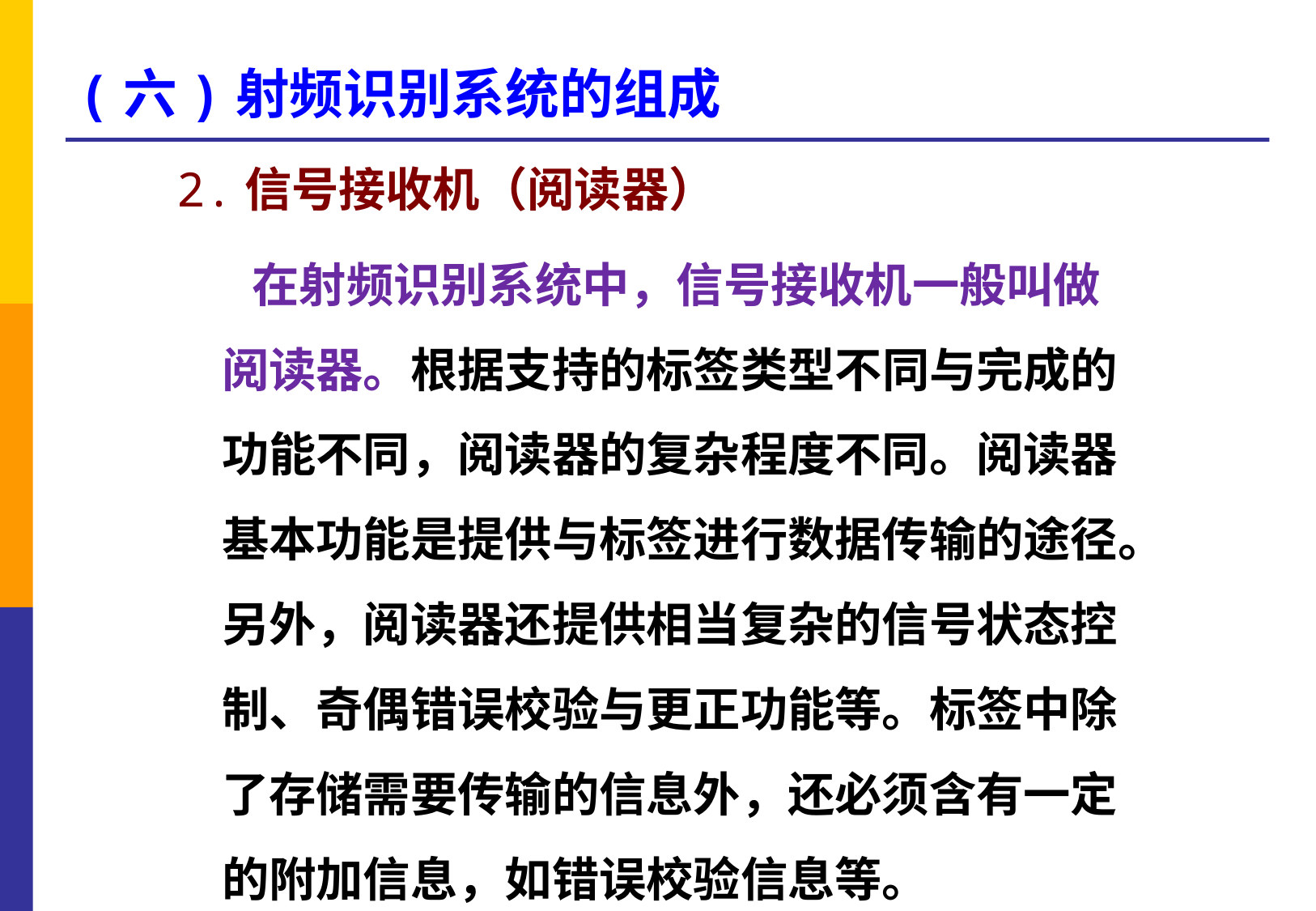

# (六)射频识别系统的组成
2.信号接收机（阅读器）
      在射频识别系统中，信号接收机一般叫做阅读器。根据支持的标签类型不同与完成的功能不同，阅读器的复杂程度不同。阅读器基本功能是提供与标签进行数据传输的途径。另外，阅读器还提供相当复杂的信号状态控制、奇偶错误校验与更正功能等。标签中除了存储需要传输的信息外，还必须含有一定的附加信息，如错误校验信息等。